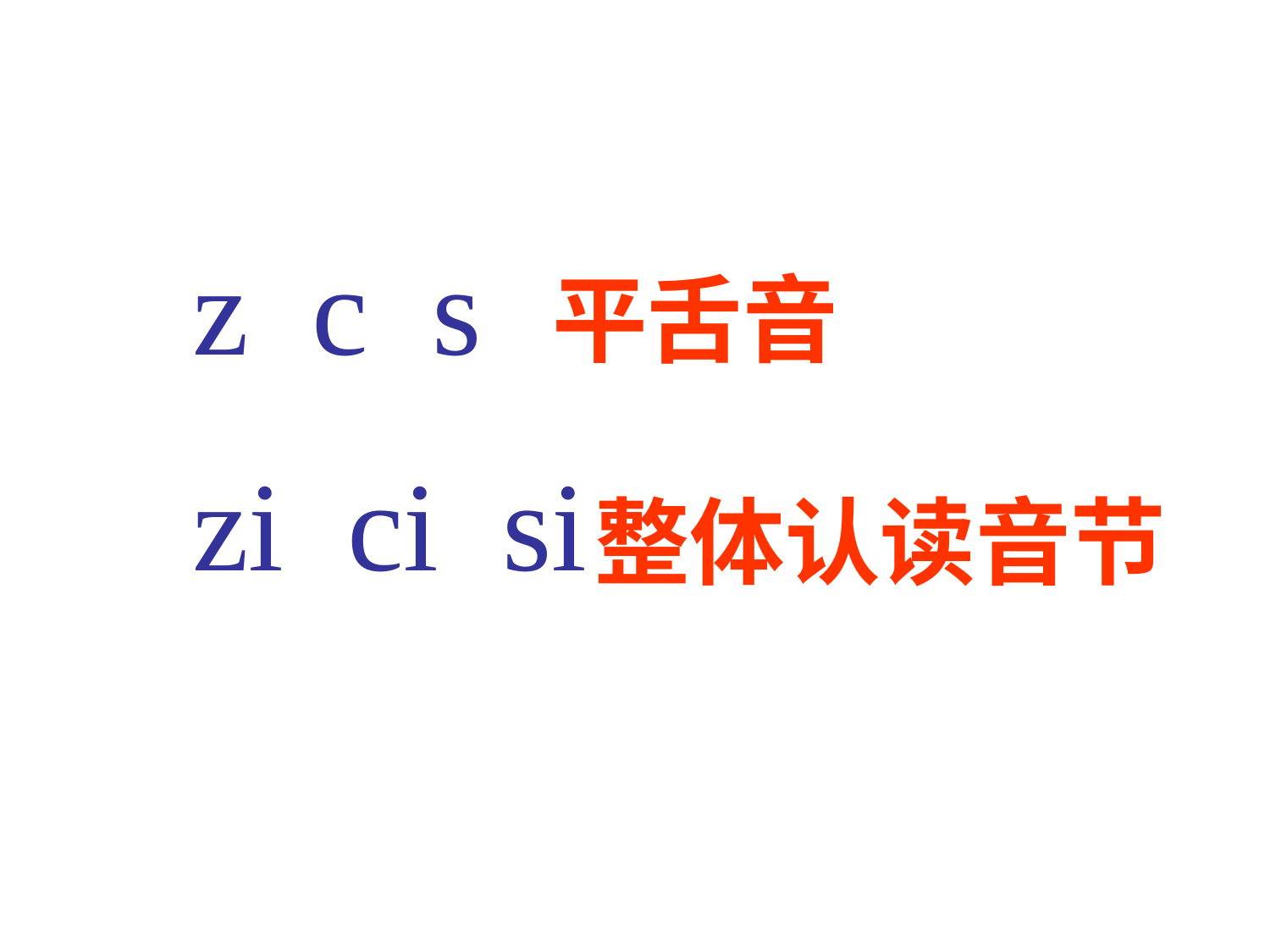

z  c  s
zi  ci  si
平舌音
整体认读音节